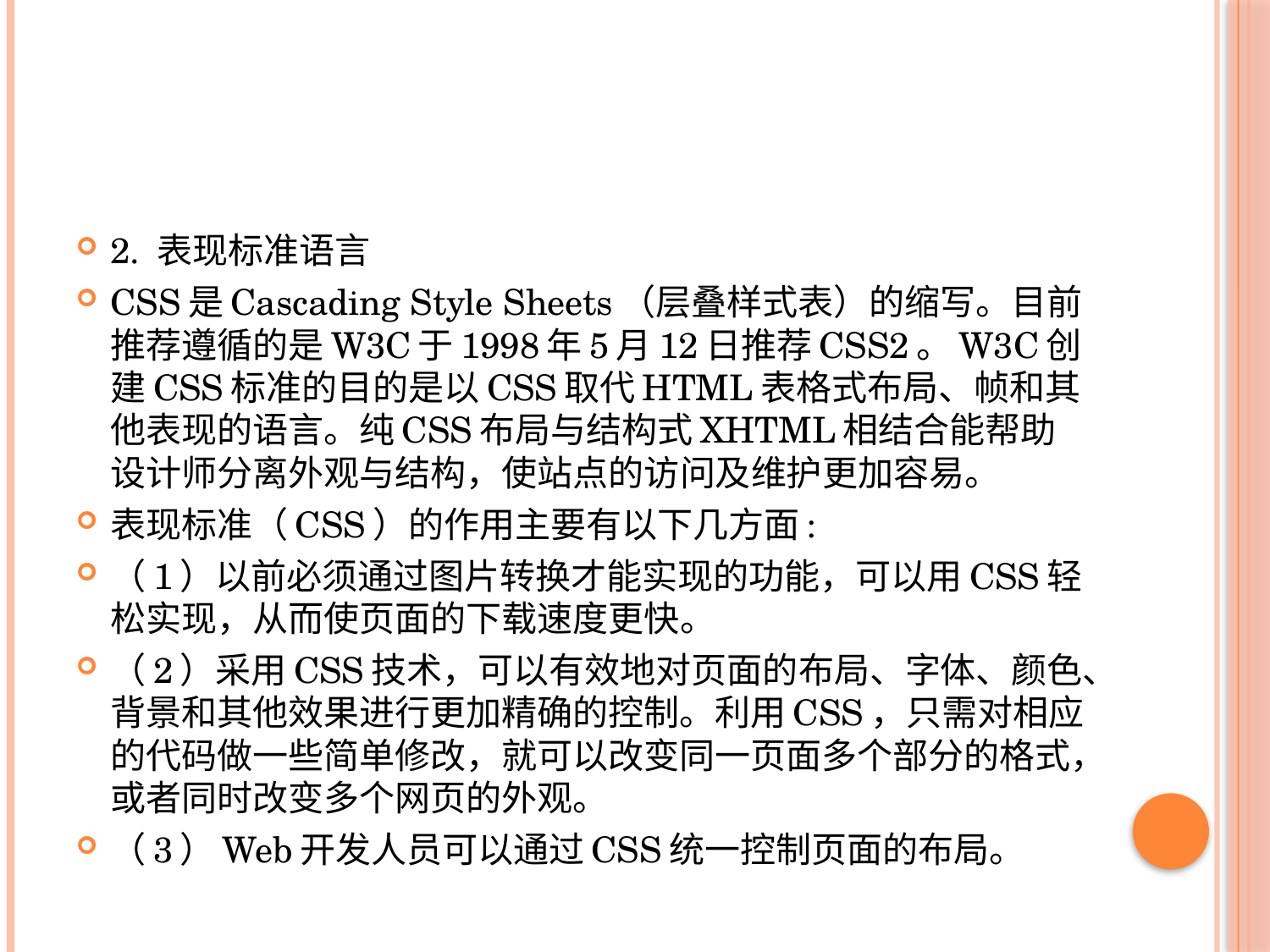

#
2. 表现标准语言
CSS是Cascading Style Sheets（层叠样式表）的缩写。目前推荐遵循的是W3C于1998年5月12日推荐CSS2。W3C创建CSS标准的目的是以CSS取代HTML表格式布局、帧和其他表现的语言。纯CSS布局与结构式XHTML相结合能帮助设计师分离外观与结构，使站点的访问及维护更加容易。
表现标准（CSS）的作用主要有以下几方面:
（1）以前必须通过图片转换才能实现的功能，可以用CSS轻松实现，从而使页面的下载速度更快。
（2）采用CSS技术，可以有效地对页面的布局、字体、颜色、背景和其他效果进行更加精确的控制。利用CSS，只需对相应的代码做一些简单修改，就可以改变同一页面多个部分的格式，或者同时改变多个网页的外观。
（3）Web开发人员可以通过CSS统一控制页面的布局。